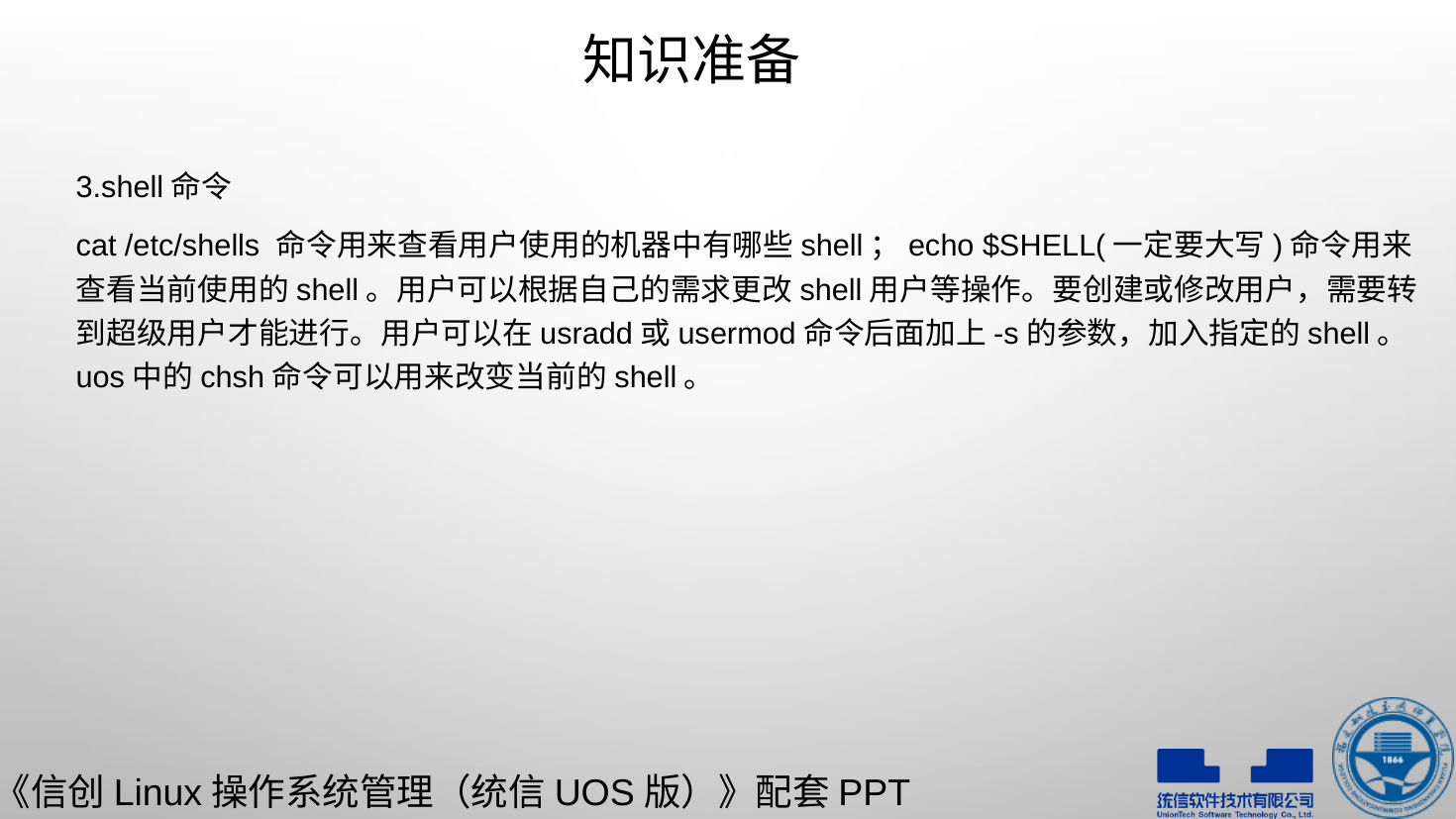

# 知识准备
3.shell命令
cat /etc/shells 命令用来查看用户使用的机器中有哪些shell；echo $SHELL(一定要大写)命令用来查看当前使用的shell。用户可以根据自己的需求更改shell用户等操作。要创建或修改用户，需要转到超级用户才能进行。用户可以在usradd或usermod命令后面加上-s的参数，加入指定的shell。uos中的chsh命令可以用来改变当前的shell。